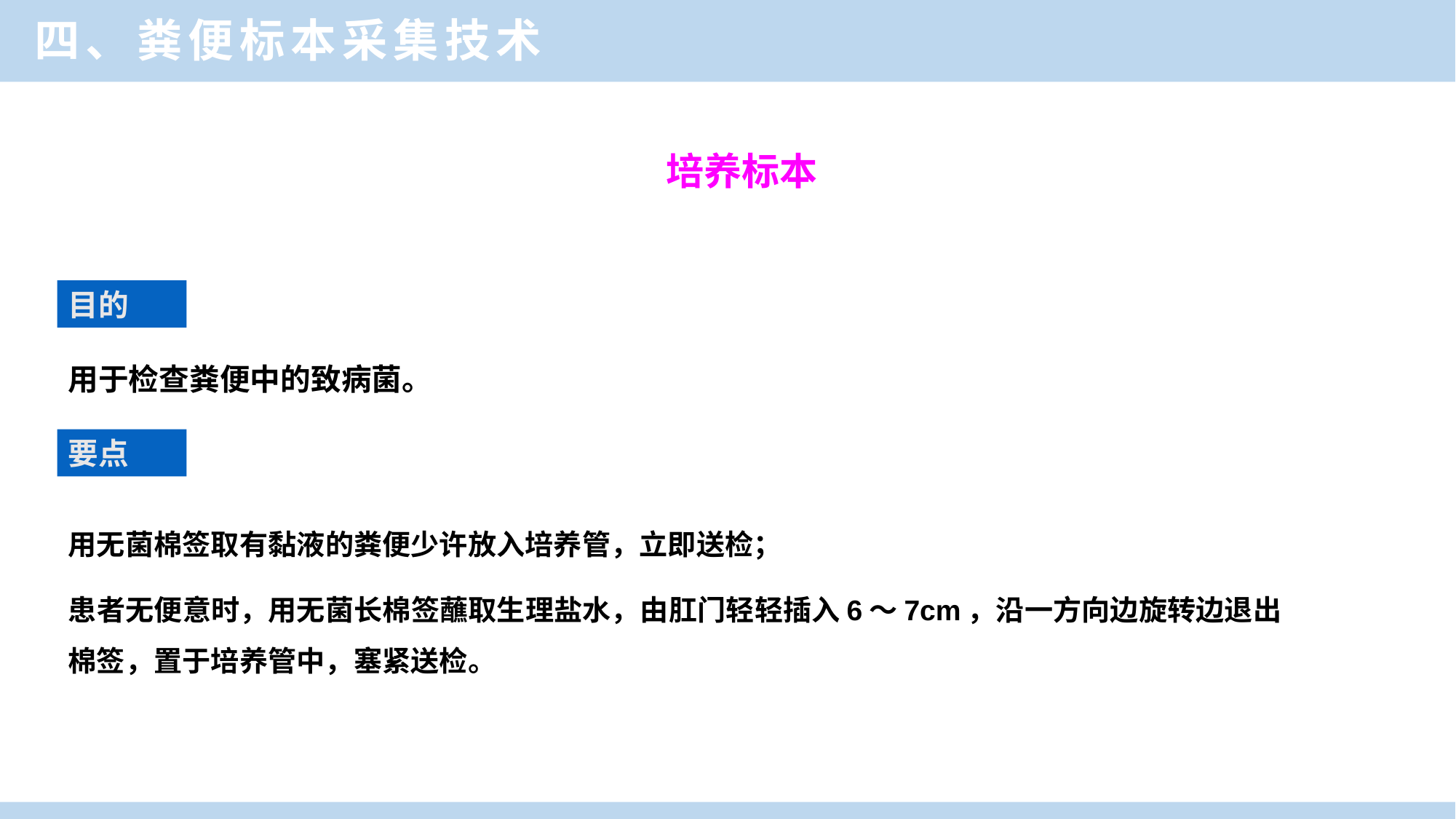

四、粪便标本采集技术
培养标本
目的
用于检查粪便中的致病菌。
要点
用无菌棉签取有黏液的粪便少许放入培养管，立即送检；
患者无便意时，用无菌长棉签蘸取生理盐水，由肛门轻轻插入6～7cm，沿一方向边旋转边退出棉签，置于培养管中，塞紧送检。